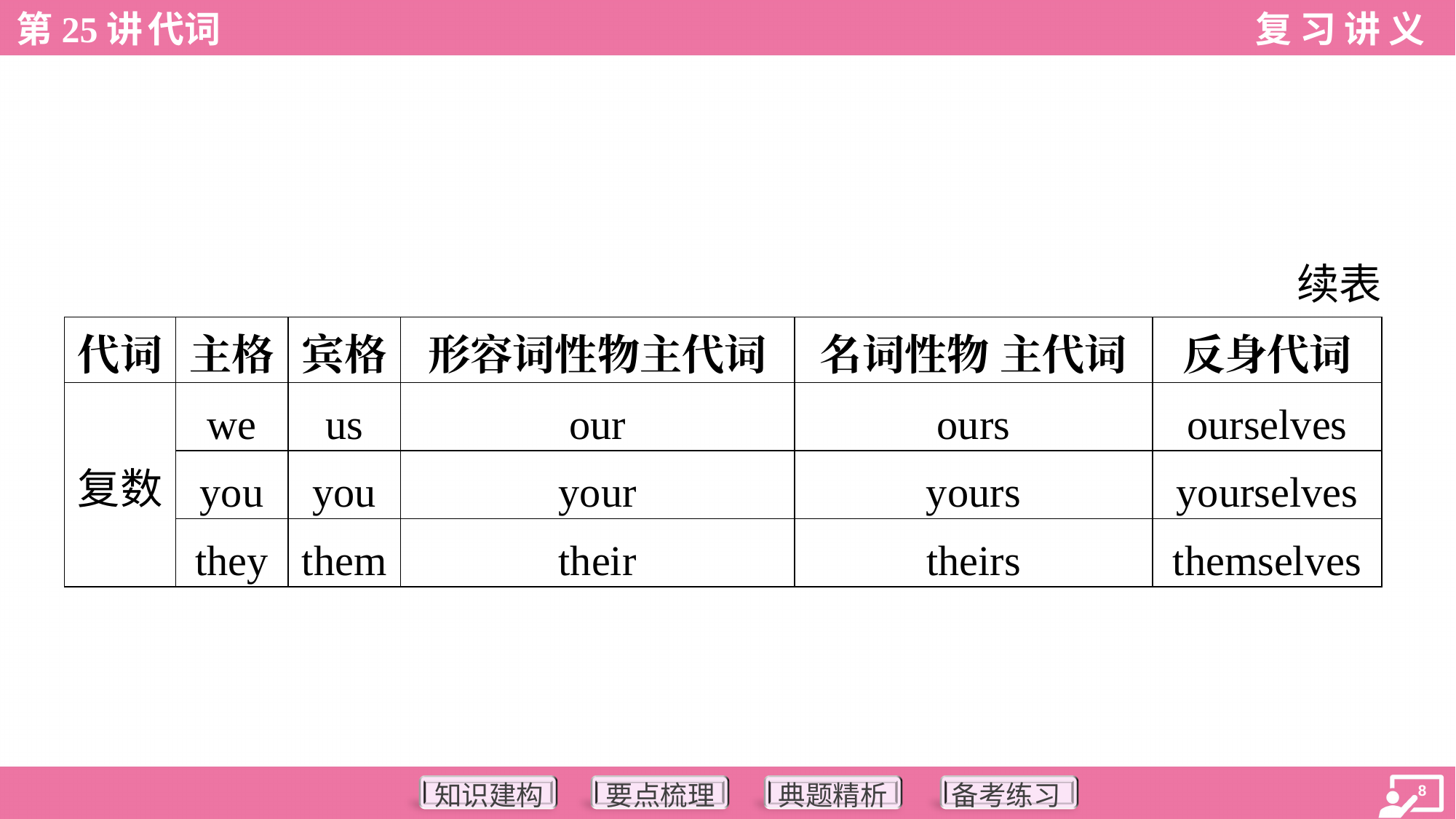

续表
| 代词 | 主格 | 宾格 | 形容词性物主代词 | 名词性物 主代词 | 反身代词 |
| --- | --- | --- | --- | --- | --- |
| 复数 | we | us | our | ours | ourselves |
|  | you | you | your | yours | yourselves |
|  | they | them | their | theirs | themselves |